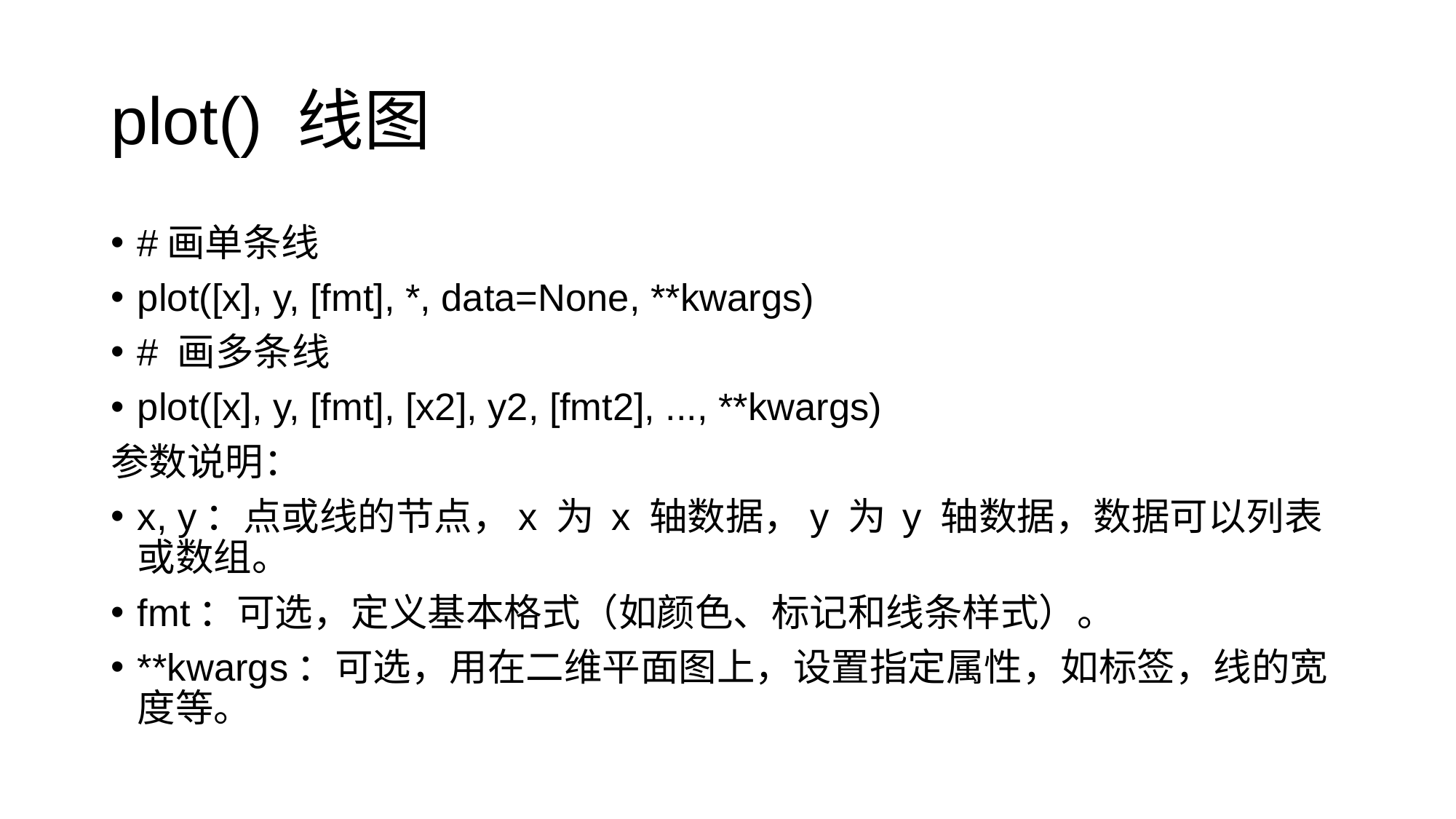

# plot() 线图
#画单条线
plot([x], y, [fmt], *, data=None, **kwargs)
# 画多条线
plot([x], y, [fmt], [x2], y2, [fmt2], ..., **kwargs)
参数说明：
x, y：点或线的节点，x 为 x 轴数据，y 为 y 轴数据，数据可以列表或数组。
fmt：可选，定义基本格式（如颜色、标记和线条样式）。
**kwargs：可选，用在二维平面图上，设置指定属性，如标签，线的宽度等。